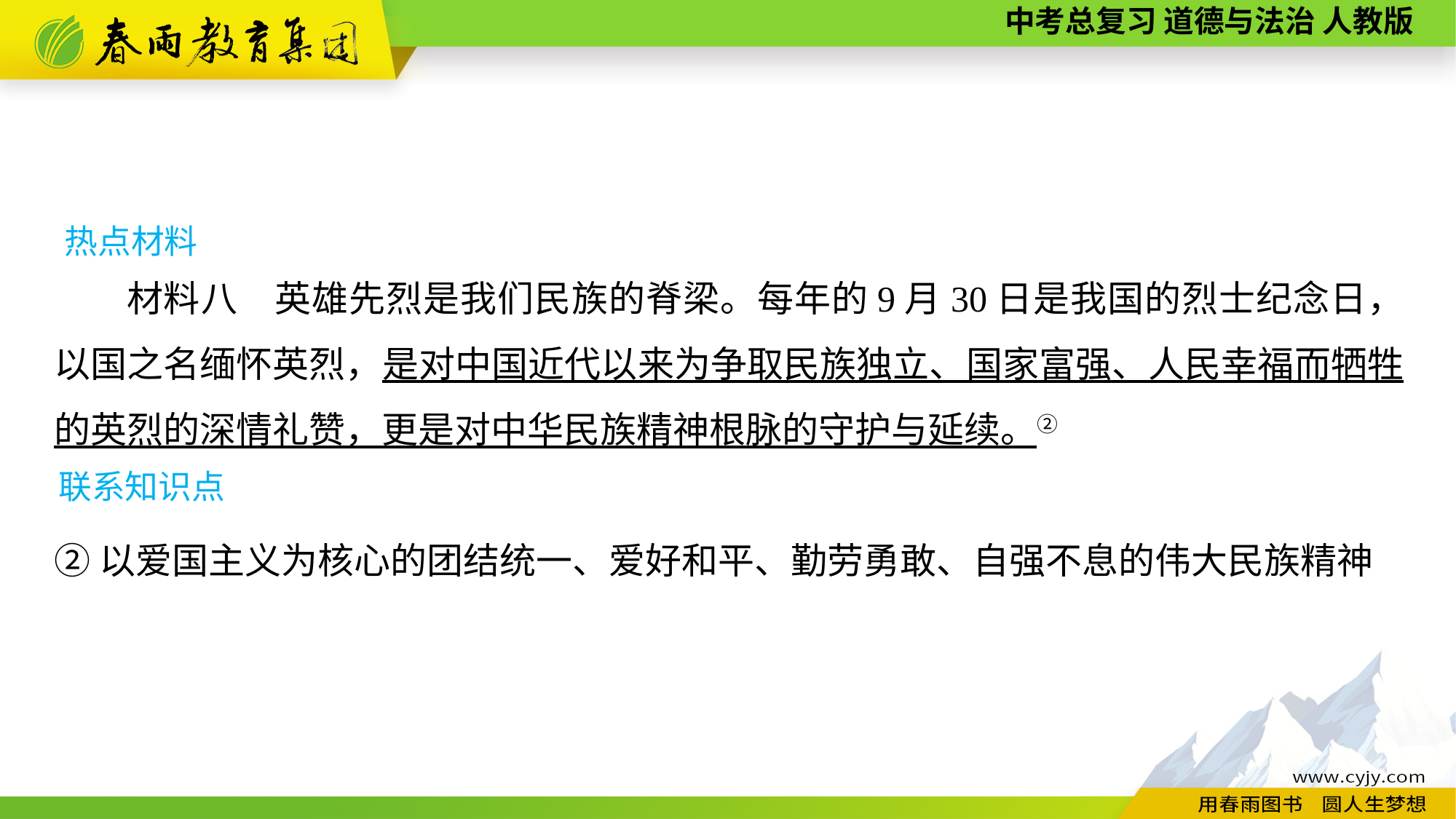

热点材料
材料八　英雄先烈是我们民族的脊梁。每年的9月30日是我国的烈士纪念日，以国之名缅怀英烈，是对中国近代以来为争取民族独立、国家富强、人民幸福而牺牲的英烈的深情礼赞，更是对中华民族精神根脉的守护与延续。②

②以爱国主义为核心的团结统一、爱好和平、勤劳勇敢、自强不息的伟大民族精神
联系知识点